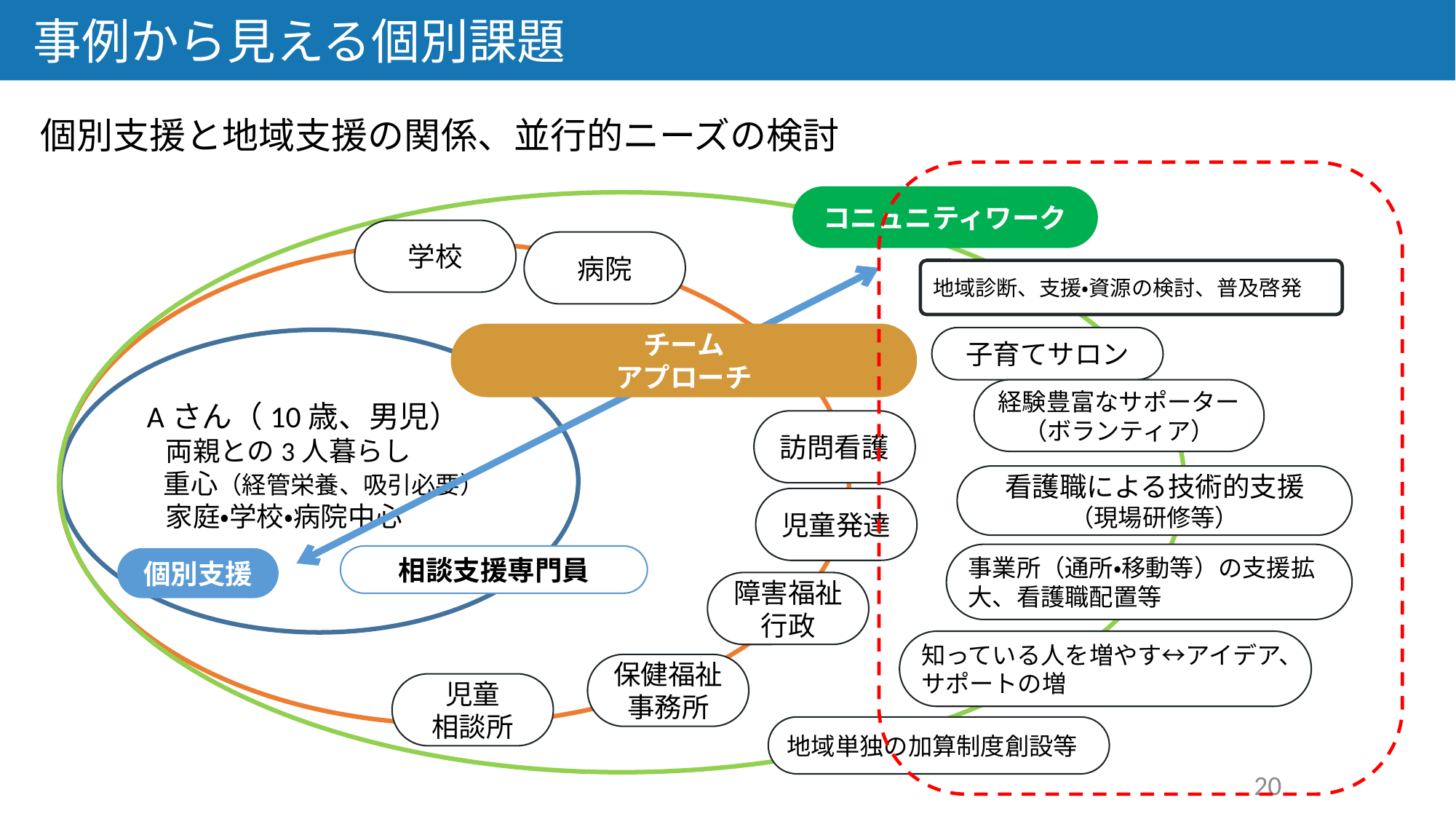

事例から見える個別課題
個別支援と地域支援の関係、並行的ニーズの検討

コニュニティワーク

学校
病院

地域診断、支援・資源の検討、普及啓発
チーム
アプローチ
子育てサロン
Aさん（10歳、男児）
  両親との3人暮らし
  重心（経管栄養、吸引必要）
  家庭・学校・病院中心

経験豊富なサポーター
（ボランティア）
訪問看護
看護職による技術的支援
（現場研修等）
児童発達
事業所（通所・移動等）の支援拡大、看護職配置等
相談支援専門員
個別支援
障害福祉行政
知っている人を増やす↔アイデア、サポートの増
保健福祉
事務所
児童
相談所
地域単独の加算制度創設等
20